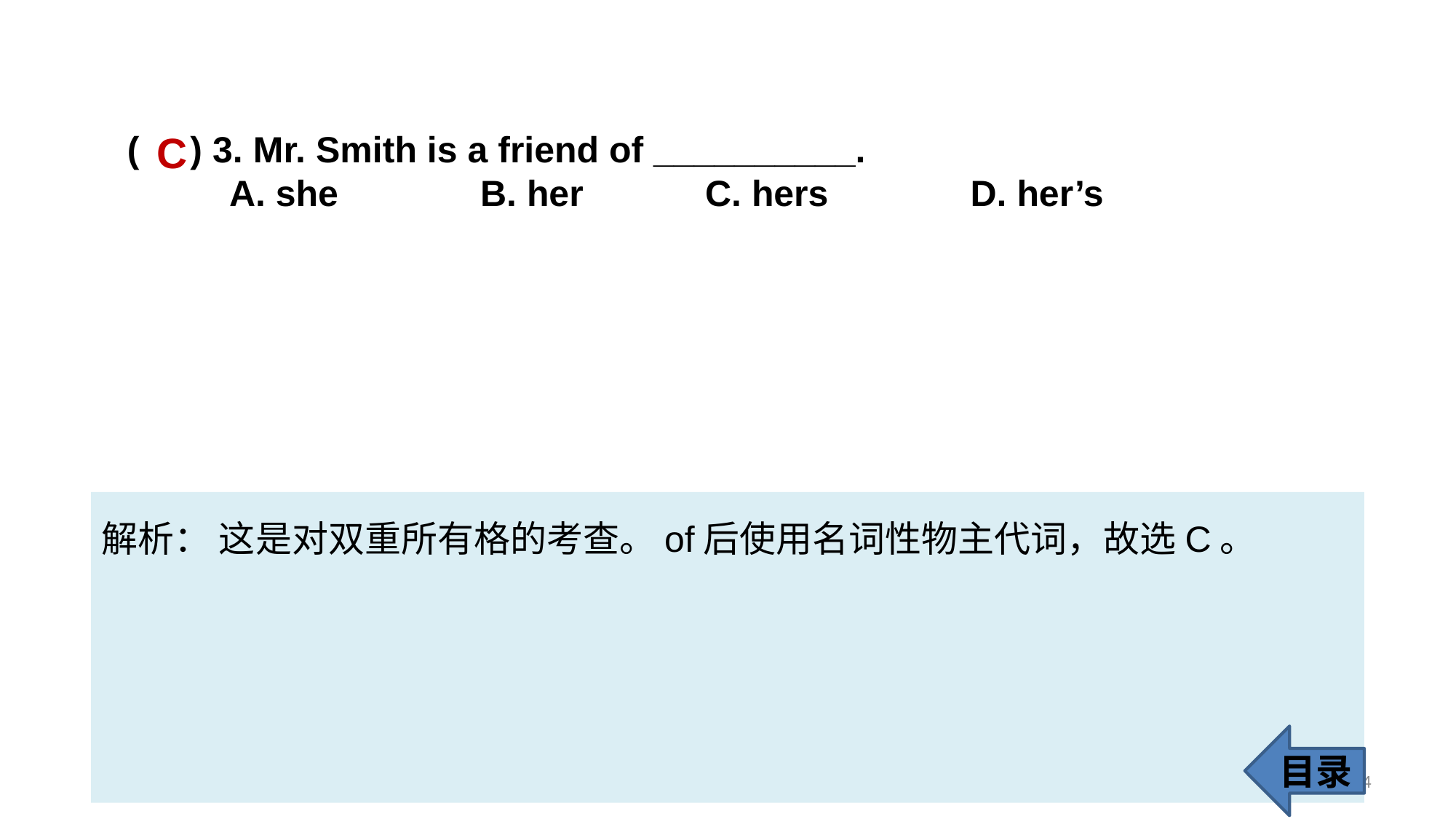

C
(     ) 3. Mr. Smith is a friend of __________.
          A. she              B. her            C. hers              D. her’s

解析： 这是对双重所有格的考查。of后使用名词性物主代词，故选C。
目录
64